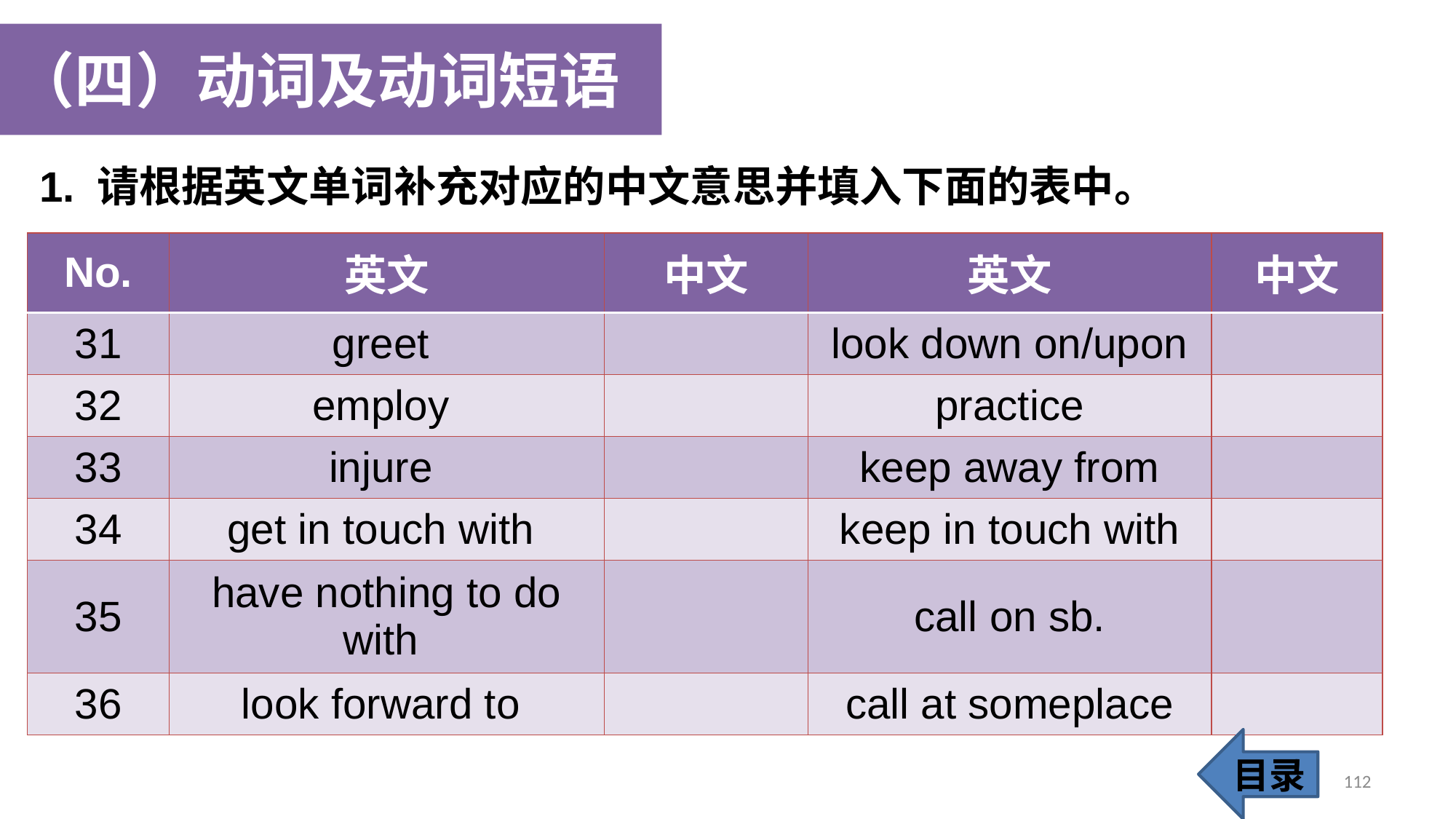

（四）动词及动词短语
1. 请根据英文单词补充对应的中文意思并填入下面的表中。
| No. | 英文 | 中文 | 英文 | 中文 |
| --- | --- | --- | --- | --- |
| 31 | greet |  | look down on/upon |  |
| 32 | employ |  | practice |  |
| 33 | injure |  | keep away from |  |
| 34 | get in touch with |  | keep in touch with |  |
| 35 | have nothing to do with |  | call on sb. |  |
| 36 | look forward to |  | call at someplace |  |
目录
112